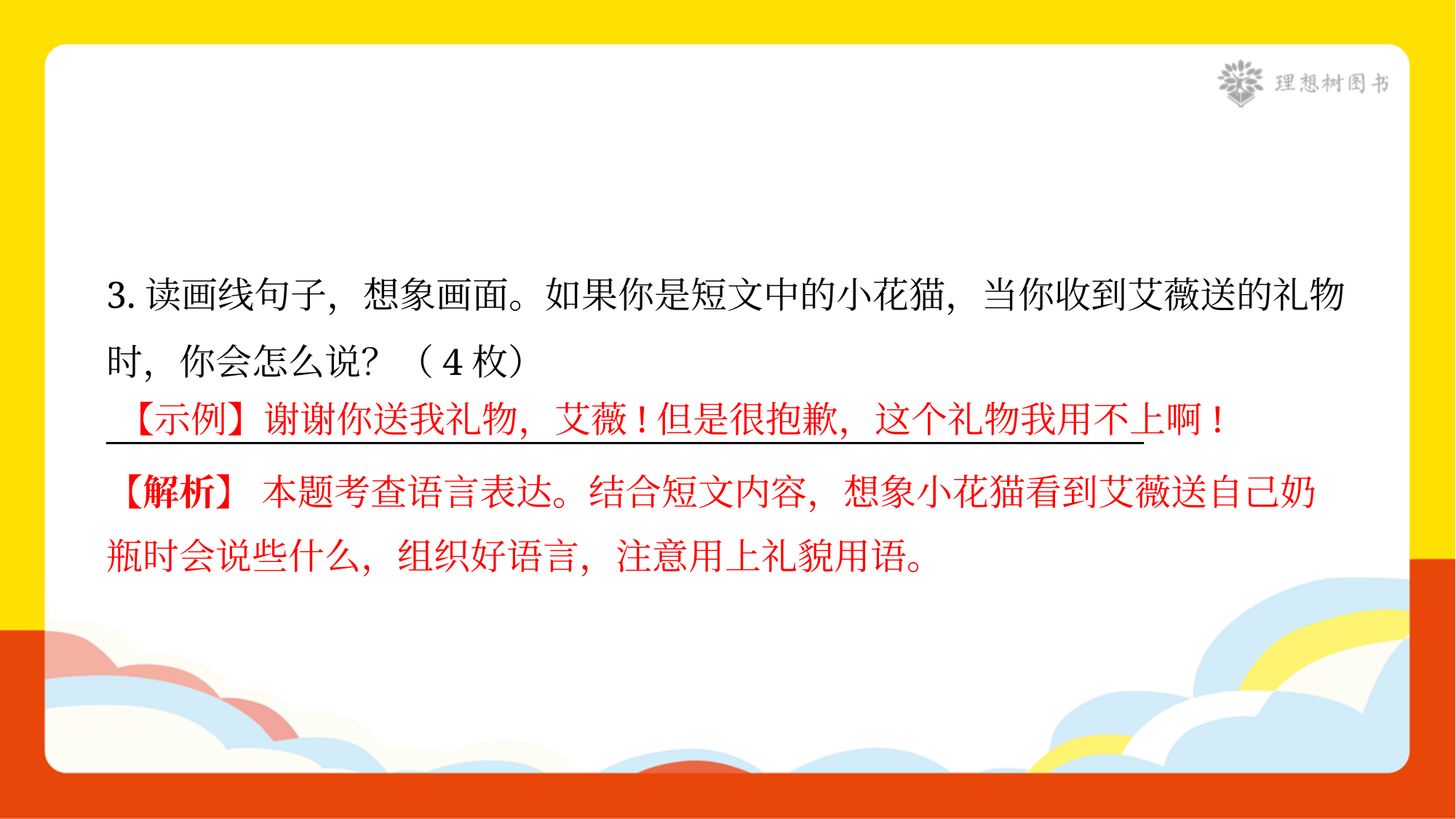

3.读画线句子，想象画面。如果你是短文中的小花猫，当你收到艾薇送的礼物
时，你会怎么说？（4枚）
______________________________________________________________
【示例】谢谢你送我礼物，艾薇!但是很抱歉，这个礼物我用不上啊!
【解析】 本题考查语言表达。结合短文内容，想象小花猫看到艾薇送自己奶
瓶时会说些什么，组织好语言，注意用上礼貌用语。